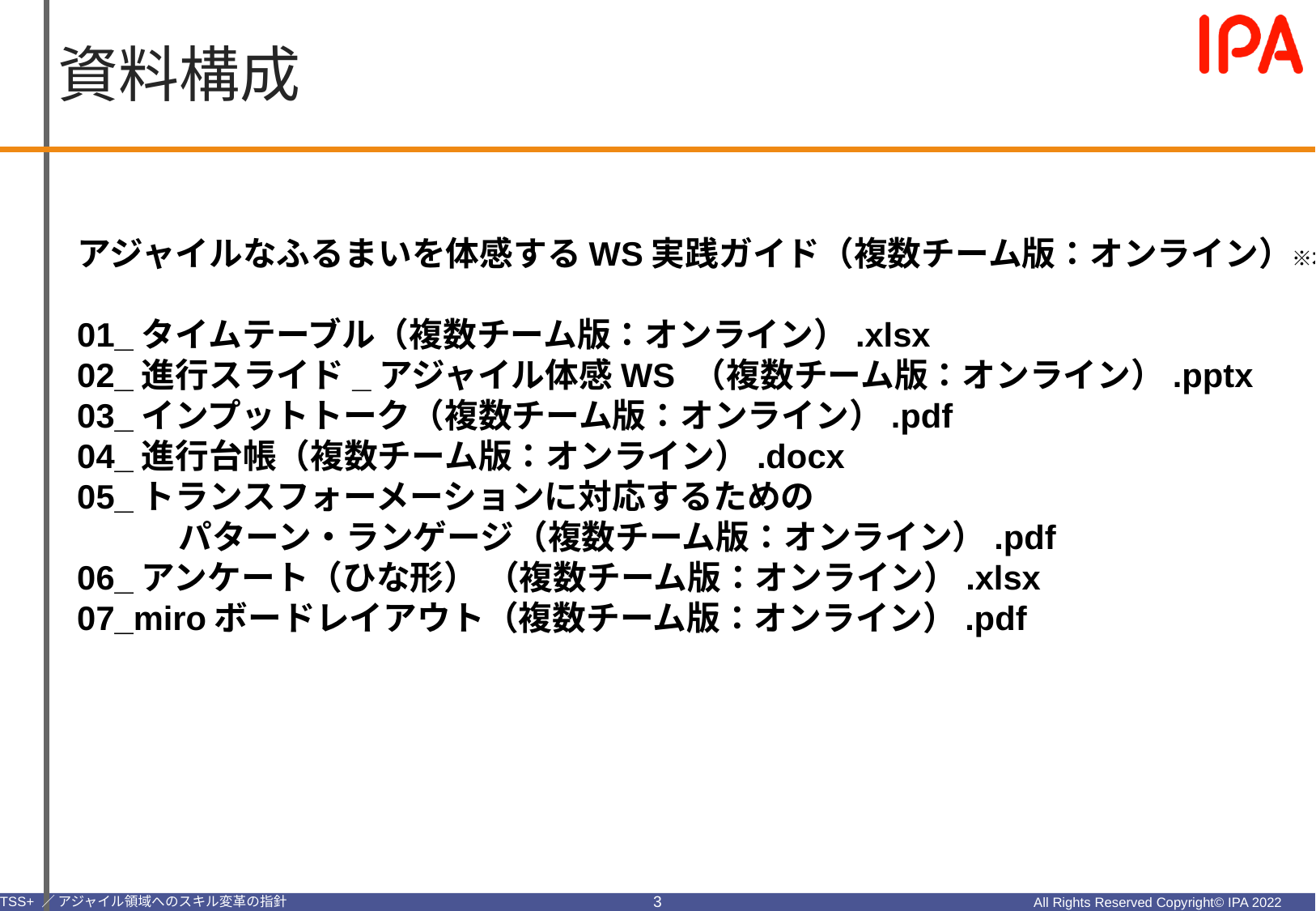

資料構成
アジャイルなふるまいを体感するWS実践ガイド（複数チーム版：オンライン）※本資料

01_タイムテーブル（複数チーム版：オンライン）.xlsx
02_進行スライド_アジャイル体感WS （複数チーム版：オンライン）.pptx
03_インプットトーク（複数チーム版：オンライン）.pdf
04_進行台帳（複数チーム版：オンライン）.docx
05_トランスフォーメーションに対応するための
　　　パターン・ランゲージ（複数チーム版：オンライン）.pdf
06_アンケート（ひな形） （複数チーム版：オンライン）.xlsx
07_miroボードレイアウト（複数チーム版：オンライン）.pdf
3
All Rights Reserved Copyright© IPA 2022